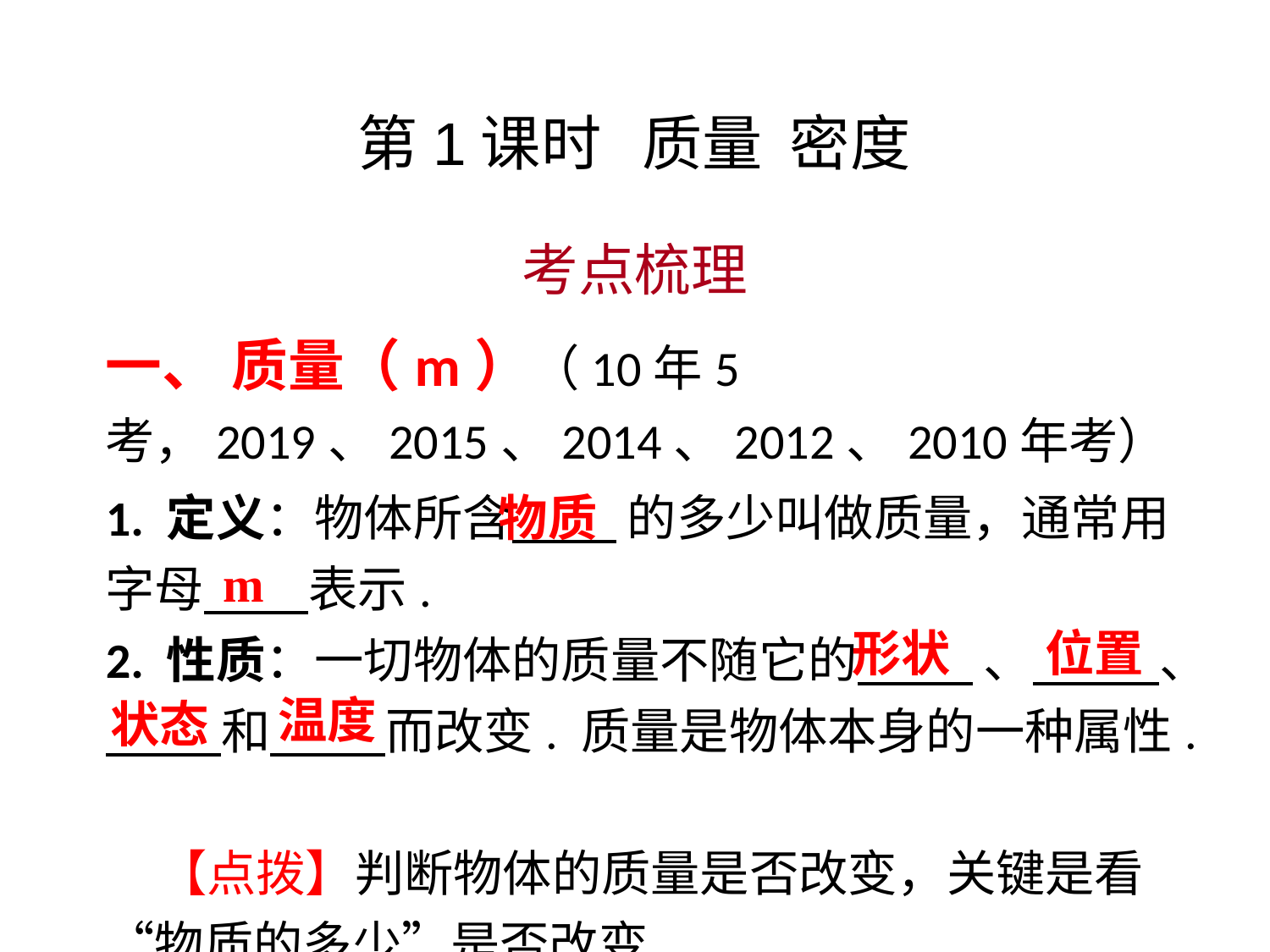

第1课时   质量  密度
考点梳理
一、 质量（m）（10年5考，2019、2015、2014、2012、2010年考）
1. 定义：物体所含　      的多少叫做质量，通常用字母　     表示.
2. 性质：一切物体的质量不随它的　       、       　、
　      和　      而改变. 质量是物体本身的一种属性.
【点拨】判断物体的质量是否改变，关键是看“物质的多少”是否改变.
物质
m
形状
位置
温度
状态